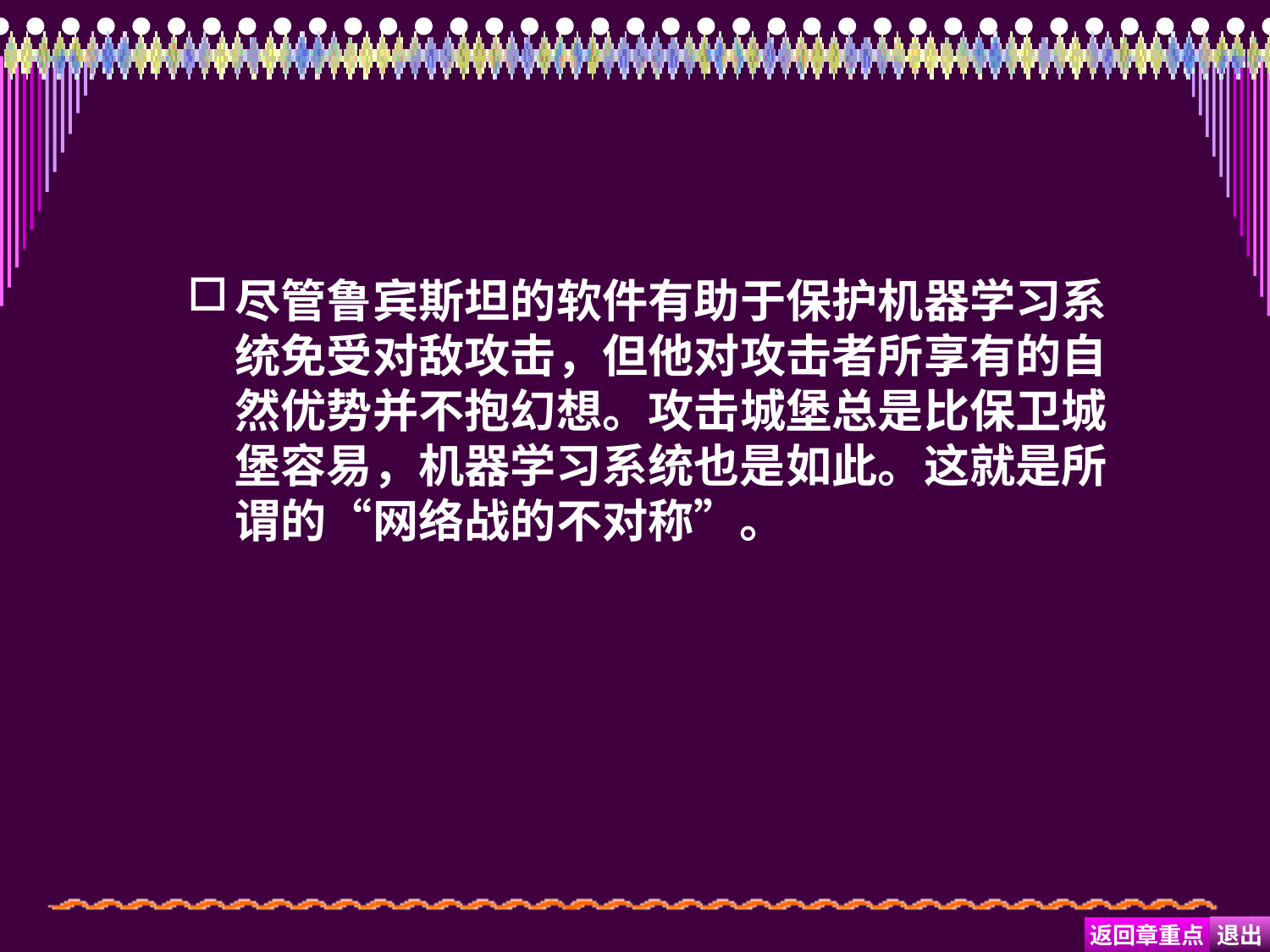

#
尽管鲁宾斯坦的软件有助于保护机器学习系统免受对敌攻击，但他对攻击者所享有的自然优势并不抱幻想。攻击城堡总是比保卫城堡容易，机器学习系统也是如此。这就是所谓的“网络战的不对称”。